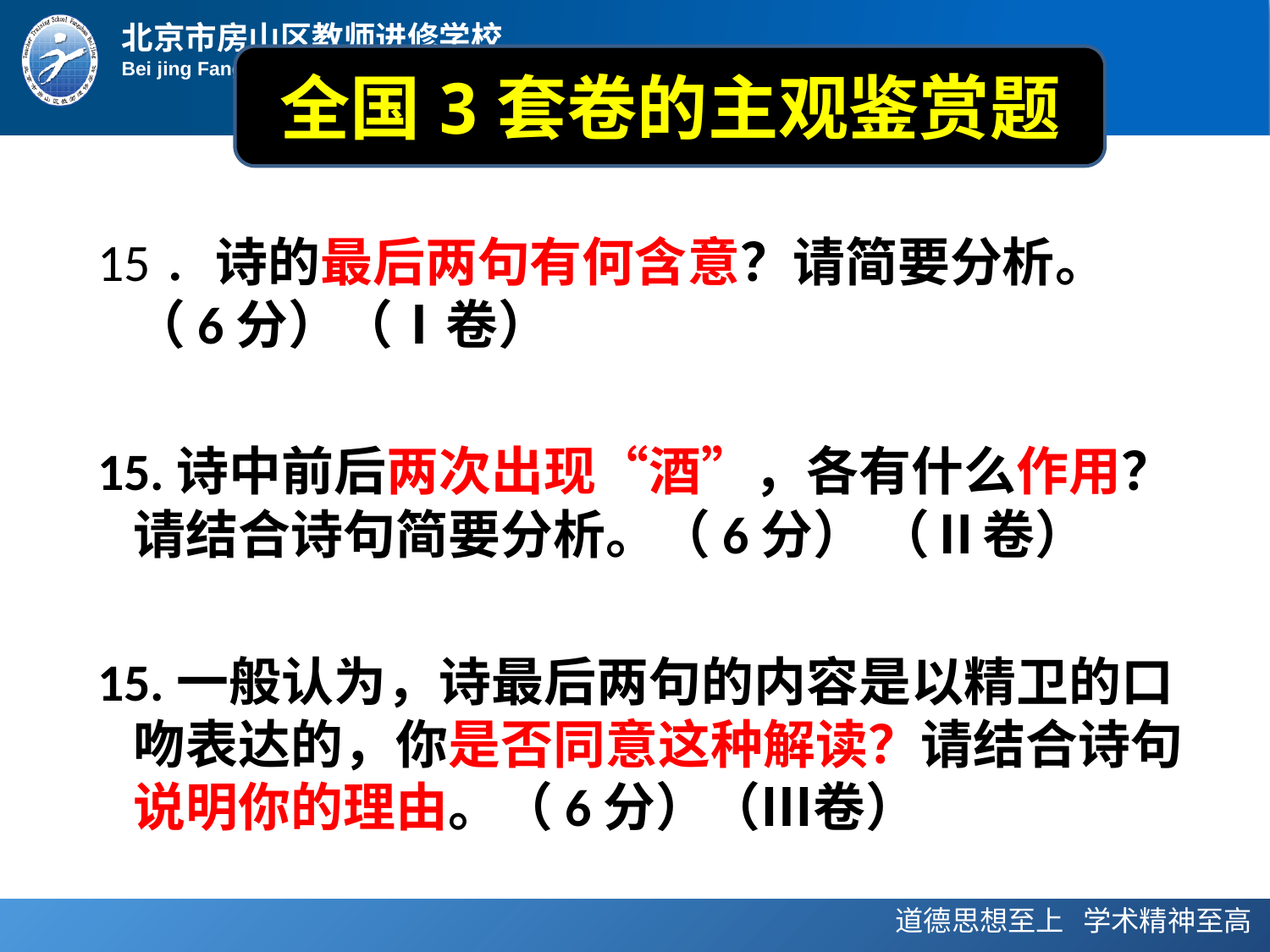

全国3套卷的主观鉴赏题
 15．诗的最后两句有何含意？请简要分析。（6分）（Ⅰ卷）

 15.诗中前后两次出现“酒”，各有什么作用？请结合诗句简要分析。（6分） （Ⅱ卷）

 15.一般认为，诗最后两句的内容是以精卫的口吻表达的，你是否同意这种解读？请结合诗句说明你的理由。（6分）（Ⅲ卷）